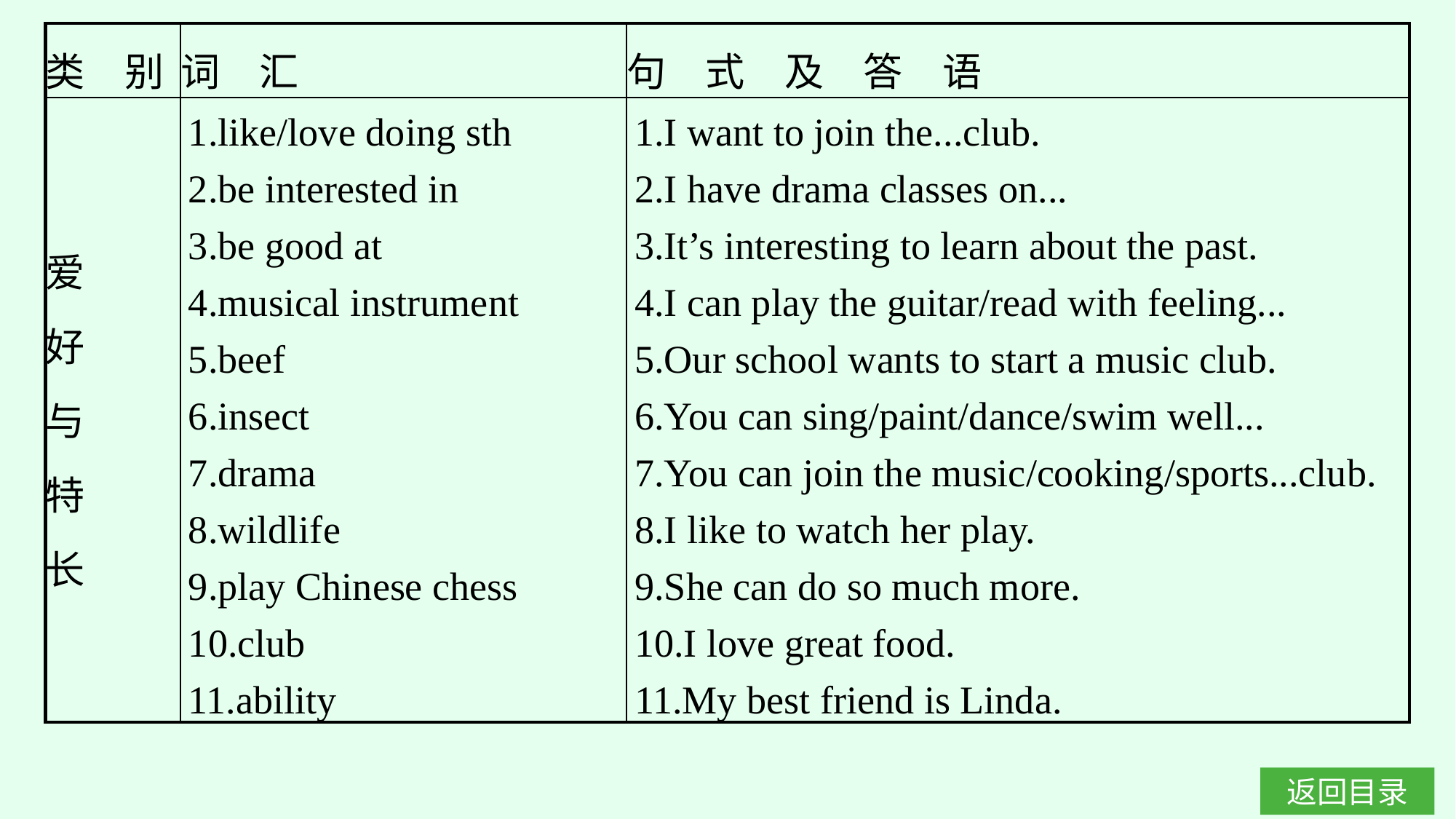

| 类　别 | 词　汇 | 句　式　及　答　语 |
| --- | --- | --- |
| 爱 好 与 特 长 | 1.like/love doing sth 2.be interested in 3.be good at 4.musical instrument 5.beef 6.insect 7.drama 8.wildlife 9.play Chinese chess 10.club 11.ability | 1.I want to join the...club. 2.I have drama classes on... 3.It’s interesting to learn about the past. 4.I can play the guitar/read with feeling... 5.Our school wants to start a music club. 6.You can sing/paint/dance/swim well... 7.You can join the music/cooking/sports...club. 8.I like to watch her play. 9.She can do so much more. 10.I love great food. 11.My best friend is Linda. |